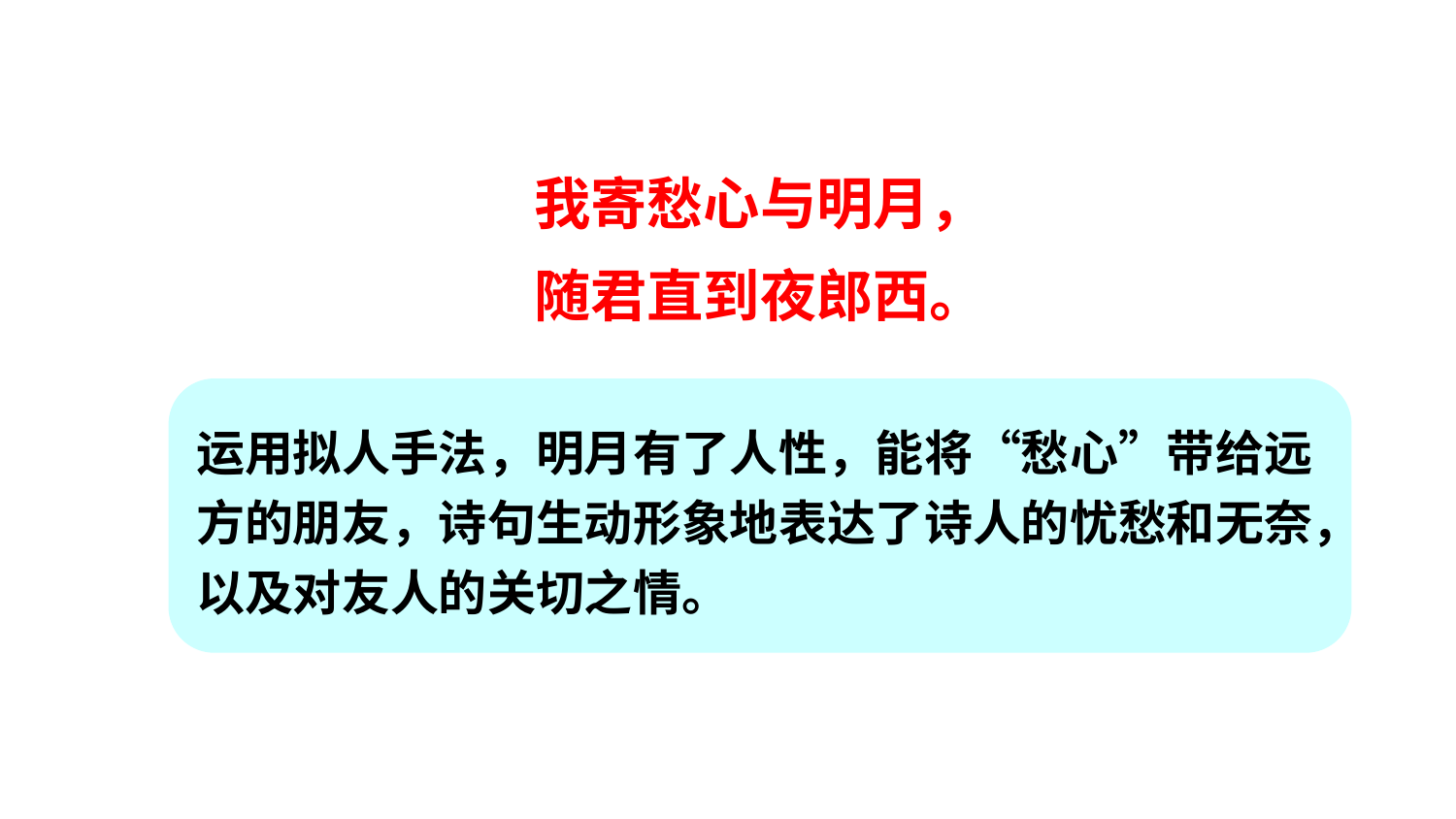

我寄愁心与明月，
随君直到夜郎西。
运用拟人手法，明月有了人性，能将“愁心”带给远方的朋友，诗句生动形象地表达了诗人的忧愁和无奈，以及对友人的关切之情。